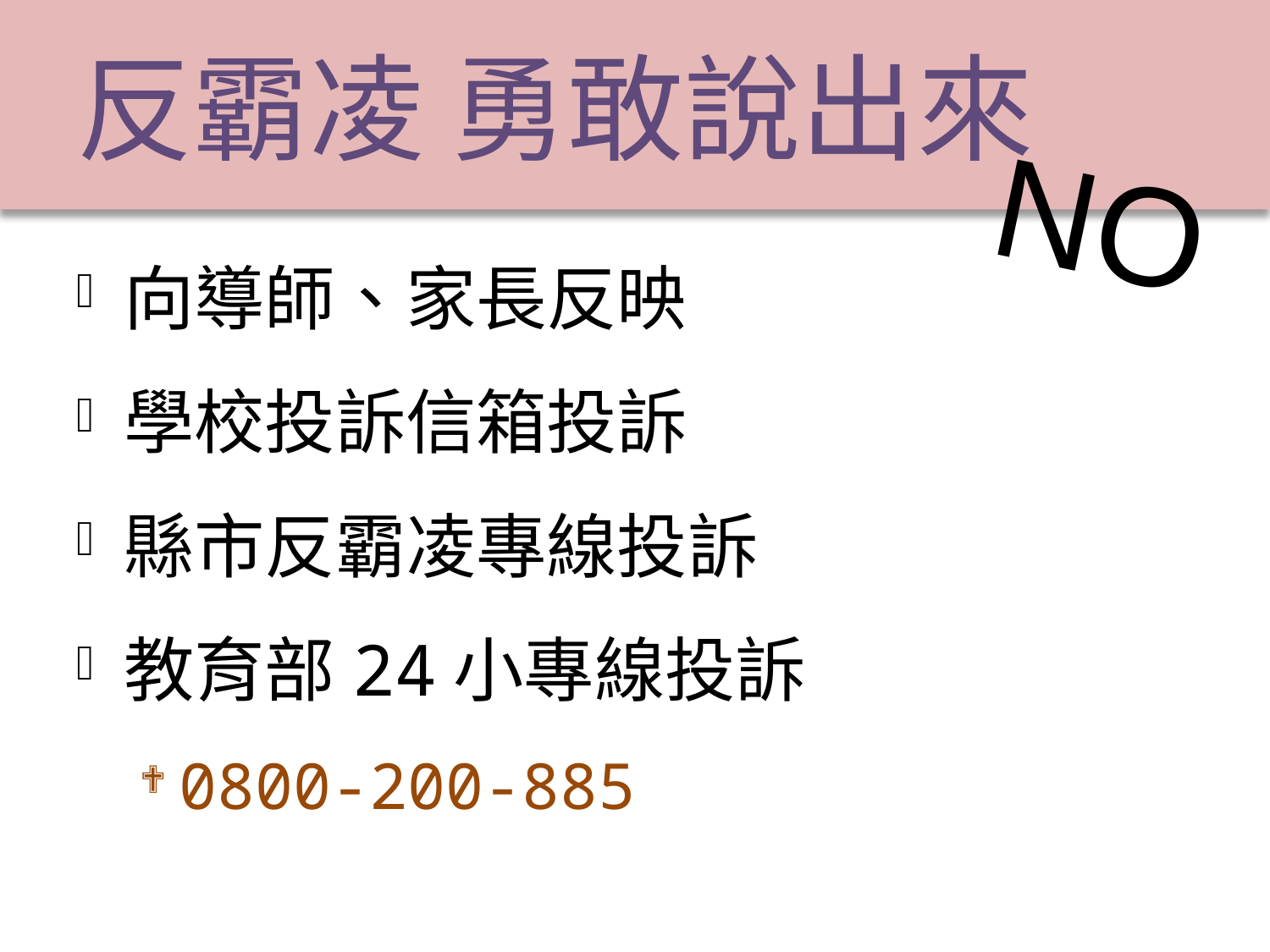

# 反霸凌 勇敢說出來
NO
向導師、家長反映
學校投訴信箱投訴
縣市反霸凌專線投訴
教育部24小專線投訴
0800-200-885